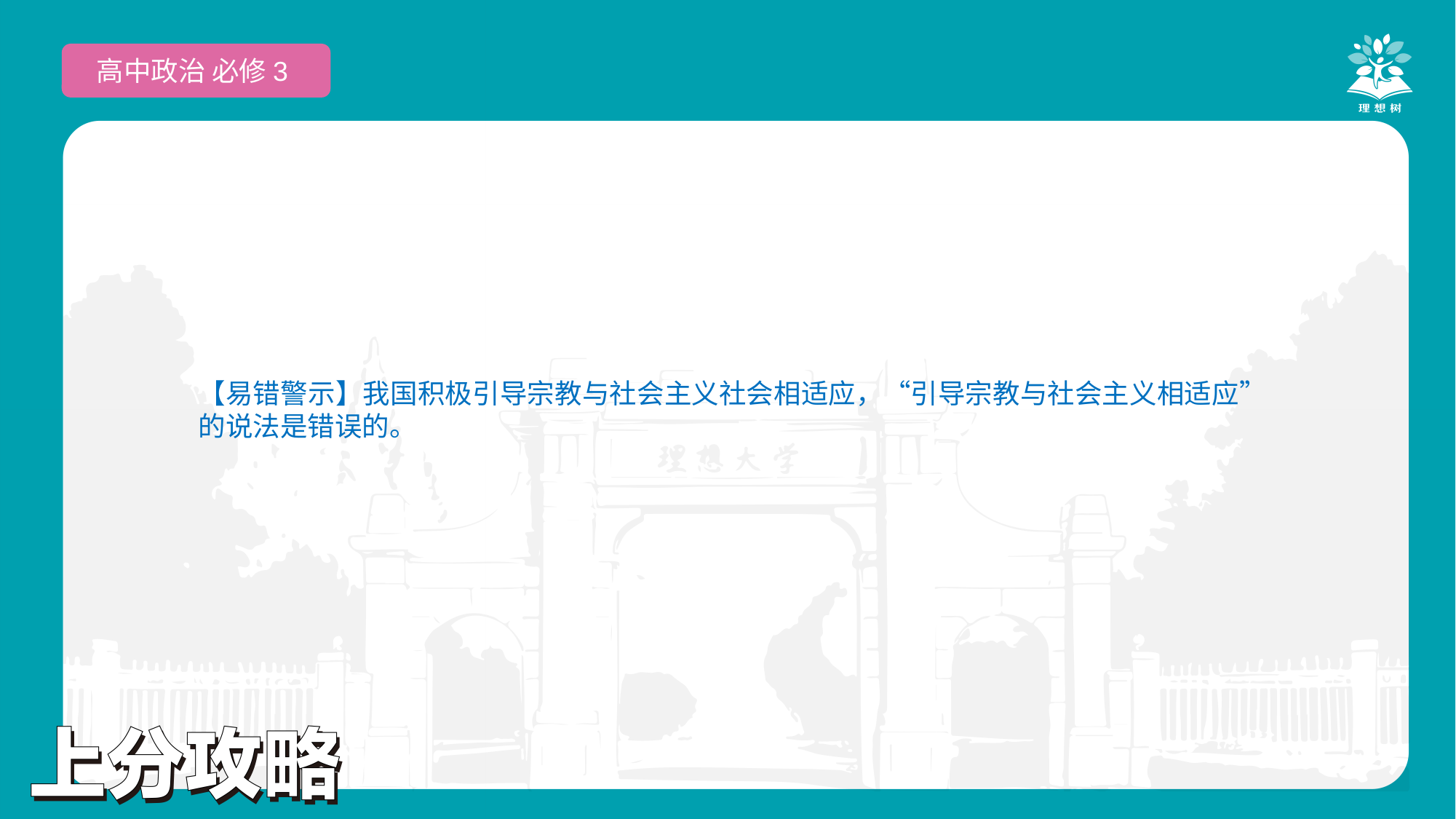

高中政治 必修3
【易错警示】我国积极引导宗教与社会主义社会相适应，“引导宗教与社会主义相适应”的说法是错误的。